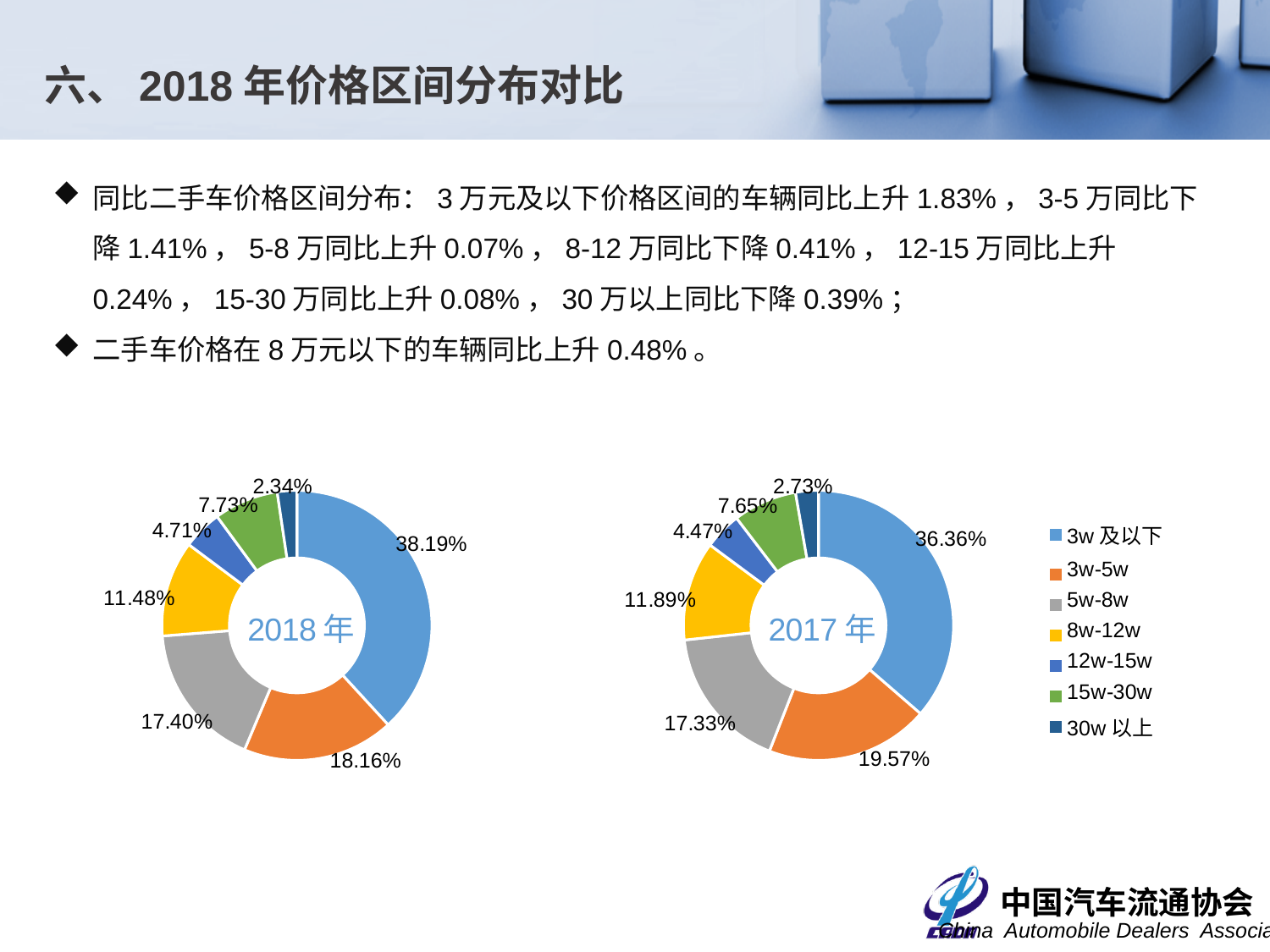

六、2018年价格区间分布对比
同比二手车价格区间分布：3万元及以下价格区间的车辆同比上升1.83%，3-5万同比下降1.41%，5-8万同比上升0.07%，8-12万同比下降0.41%，12-15万同比上升0.24%，15-30万同比上升0.08%，30万以上同比下降0.39%；
二手车价格在8万元以下的车辆同比上升0.48%。

### Chart

| Category | 比例 |
|---|---|
| 3w及以下 | 0.381869934525091 |
| 3w-5w | 0.1815565470397065 |
| 5w-8w | 0.17396679459132647 |
| 8w-12w | 0.11479121896258558 |
| 12w-15w | 0.04713574667049968 |
| 15w-30w | 0.0773187902289108 |
| 30w以上 | 0.02336096798187999 |

### Chart

| Category | 比例 |
|---|---|
| 3w及以下 | 0.36362116287321117 |
| 3w-5w | 0.19565829129333653 |
| 5w-8w | 0.17334290363494737 |
| 8w-12w | 0.11890066597880124 |
| 12w-15w | 0.044678083057711364 |
| 15w-30w | 0.07649743273940368 |
| 30w以上 | 0.02730146042258863 |